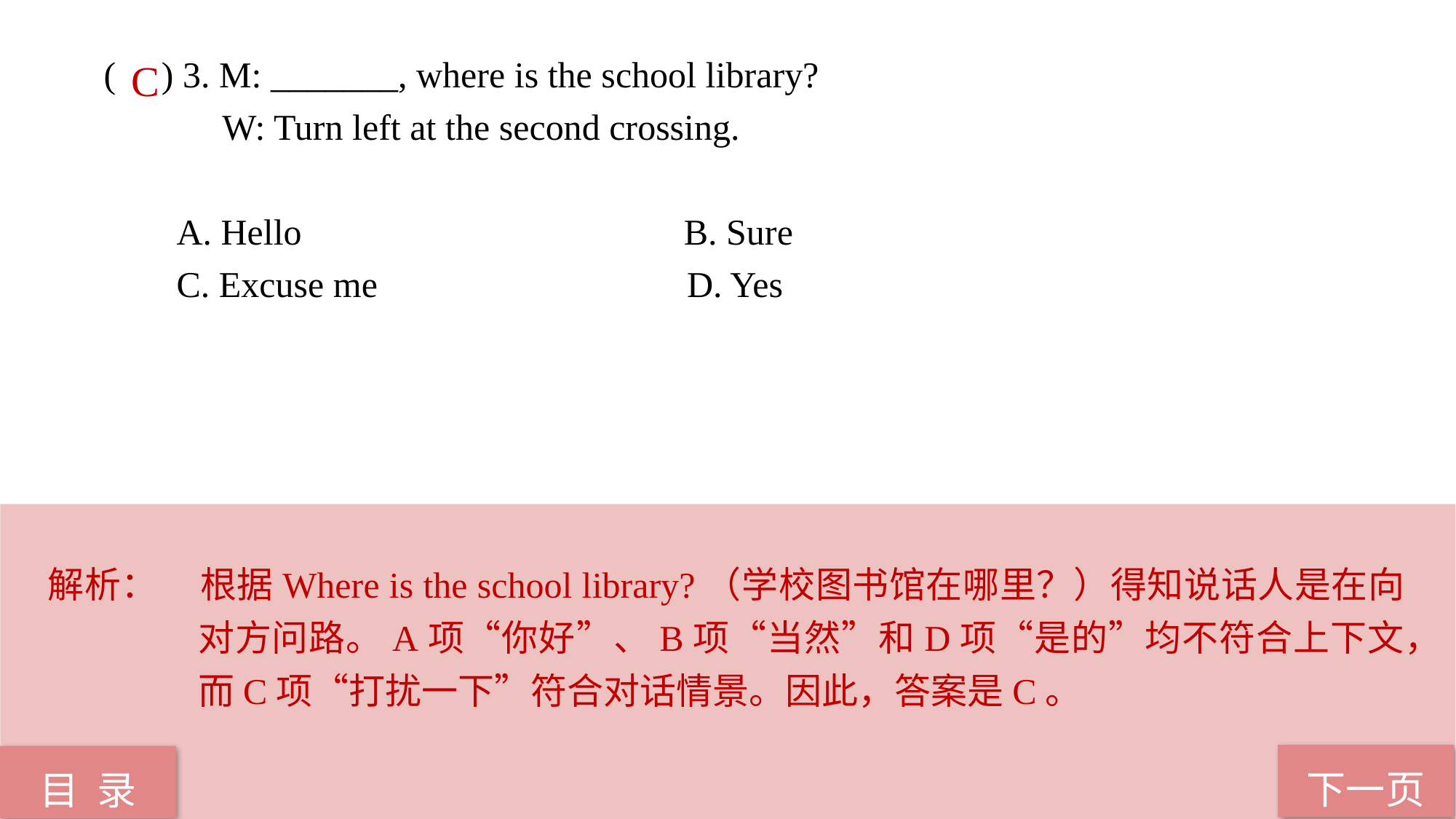

(     ) 3. M: _______, where is the school library?
             W: Turn left at the second crossing.

        A. Hello                                          B. Sure
        C. Excuse me                                  D. Yes
C
解析：	根据Where is the school library?（学校图书馆在哪里？）得知说话人是在向对方问路。A项“你好”、B项“当然”和D项“是的”均不符合上下文，而C项“打扰一下”符合对话情景。因此，答案是C。